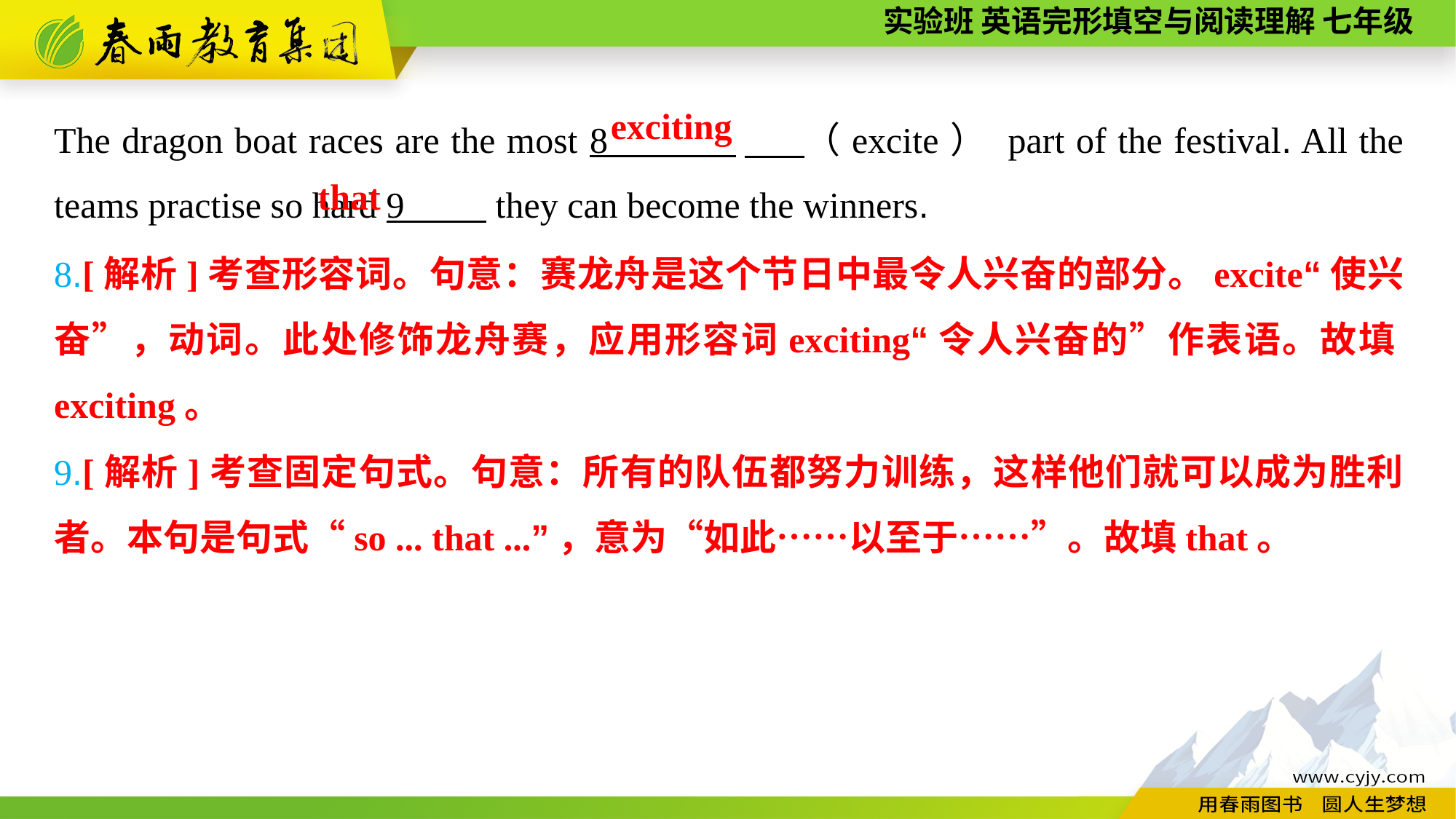

The dragon boat races are the most 8           　  （excite） part of the festival. All the teams practise so hard 9          they can become the winners.
exciting
 that
8.[解析]考查形容词。句意：赛龙舟是这个节日中最令人兴奋的部分。excite“使兴奋”，动词。此处修饰龙舟赛，应用形容词exciting“令人兴奋的”作表语。故填exciting。
9.[解析]考查固定句式。句意：所有的队伍都努力训练，这样他们就可以成为胜利者。本句是句式“so ... that ...”，意为“如此……以至于……”。故填that。